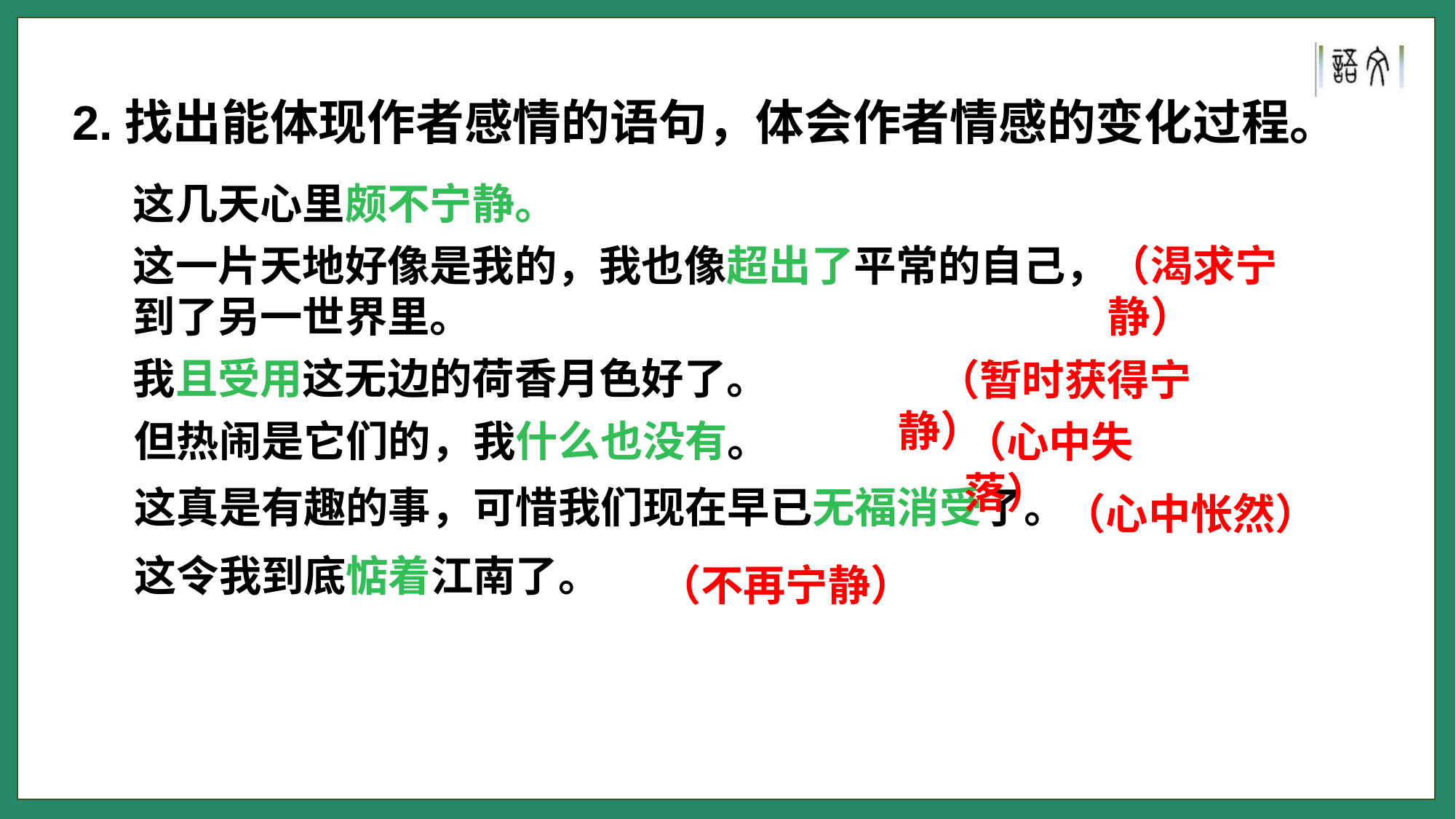

2.找出能体现作者感情的语句，体会作者情感的变化过程。
这几天心里颇不宁静。
这一片天地好像是我的，我也像超出了平常的自己，到了另一世界里。
（渴求宁静）
我且受用这无边的荷香月色好了。
   （暂时获得宁静）
但热闹是它们的，我什么也没有。
（心中失落）
这真是有趣的事，可惜我们现在早已无福消受了。
（心中怅然）
这令我到底惦着江南了。
（不再宁静）